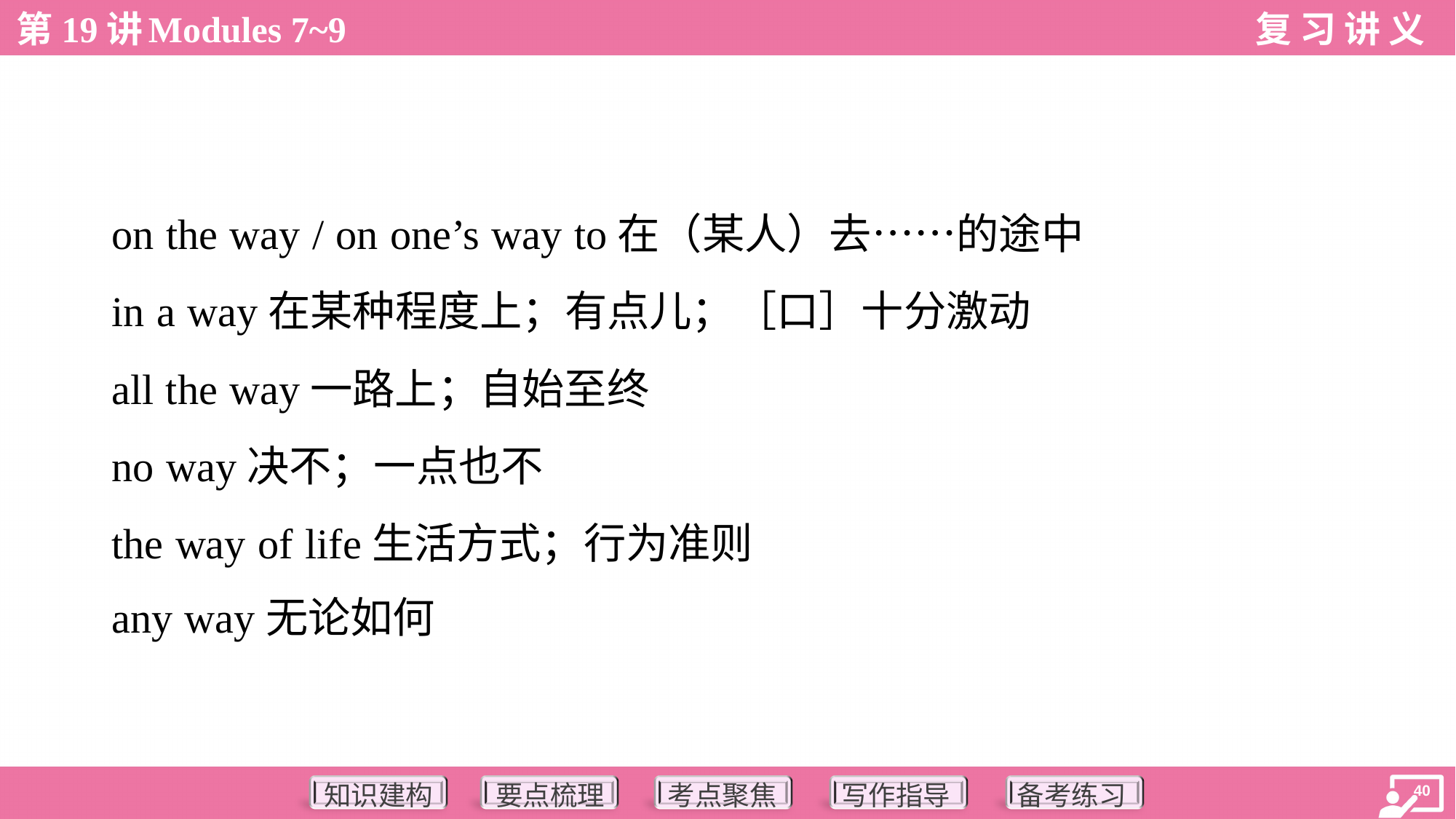

on the way / on one’s way to在（某人）去……的途中
    in a way在某种程度上；有点儿；［口］十分激动
    all the way一路上；自始至终
    no way决不；一点也不
    the way of life生活方式；行为准则
    any way无论如何